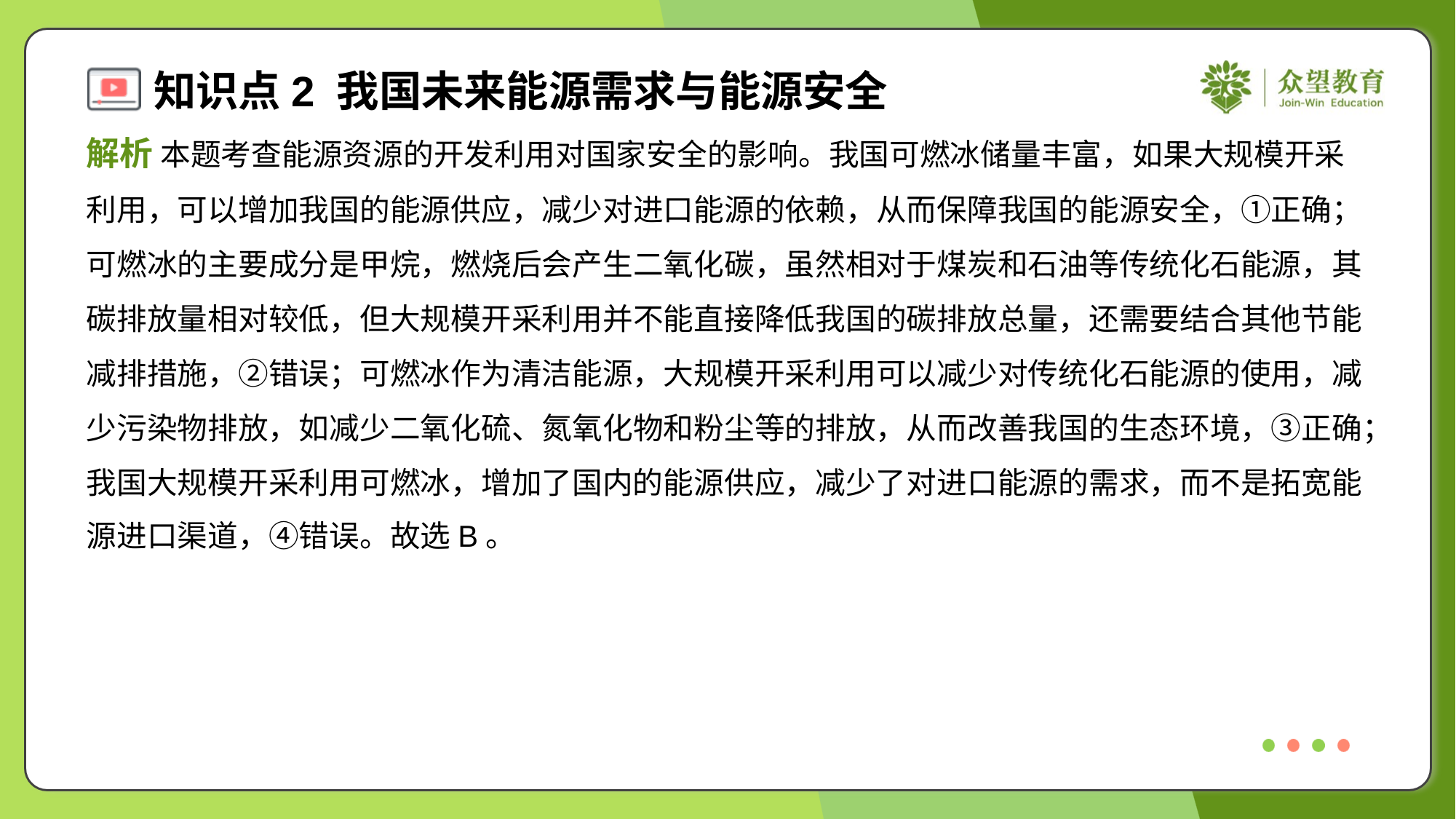

解析 本题考查能源资源的开发利用对国家安全的影响。我国可燃冰储量丰富，如果大规模开采
利用，可以增加我国的能源供应，减少对进口能源的依赖，从而保障我国的能源安全，①正确；
可燃冰的主要成分是甲烷，燃烧后会产生二氧化碳，虽然相对于煤炭和石油等传统化石能源，其
碳排放量相对较低，但大规模开采利用并不能直接降低我国的碳排放总量，还需要结合其他节能
减排措施，②错误；可燃冰作为清洁能源，大规模开采利用可以减少对传统化石能源的使用，减
少污染物排放，如减少二氧化硫、氮氧化物和粉尘等的排放，从而改善我国的生态环境，③正确；
我国大规模开采利用可燃冰，增加了国内的能源供应，减少了对进口能源的需求，而不是拓宽能
源进口渠道，④错误。故选B。